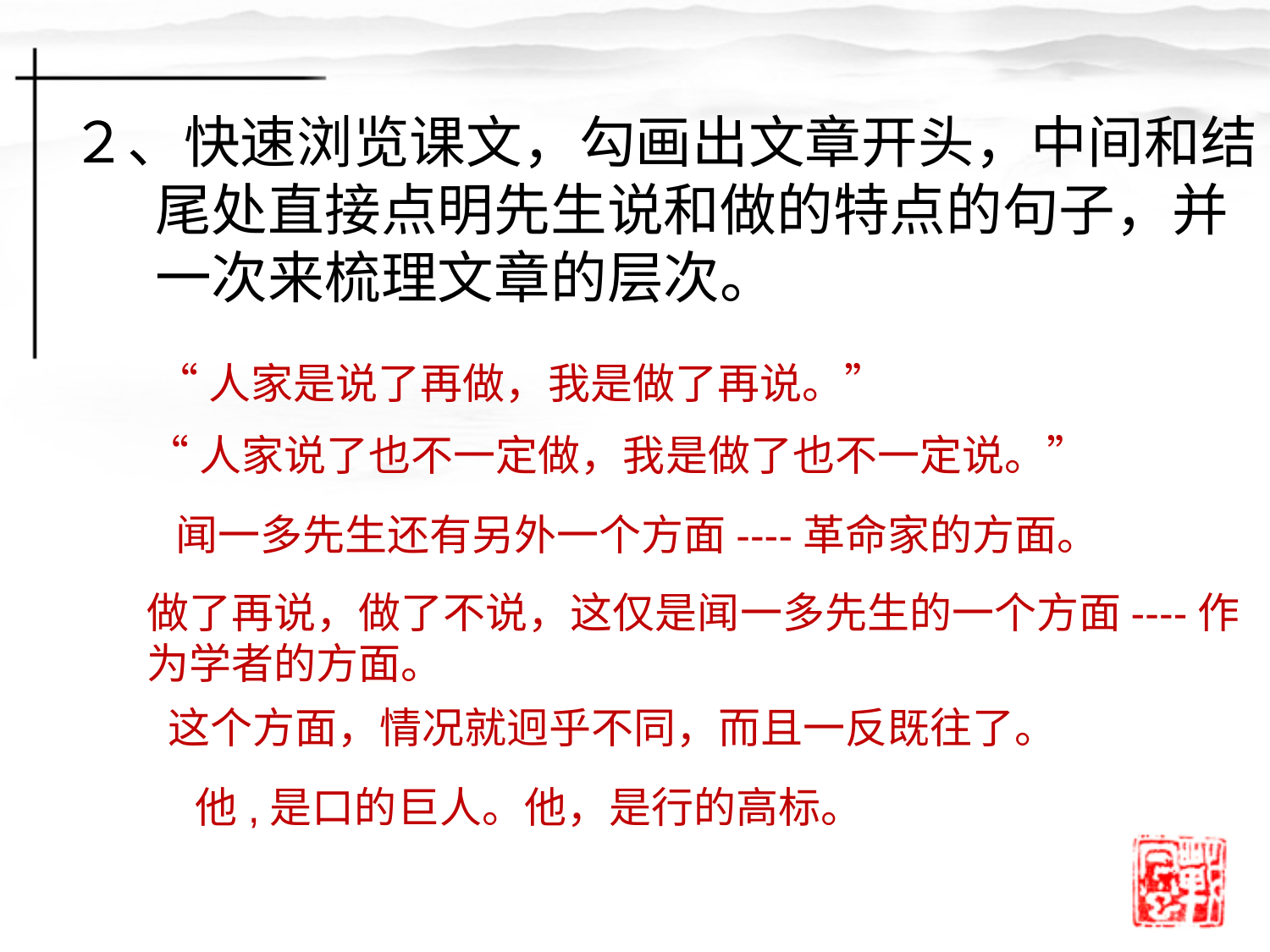

２、快速浏览课文，勾画出文章开头，中间和结尾处直接点明先生说和做的特点的句子，并一次来梳理文章的层次。
 “人家是说了再做，我是做了再说。”
“人家说了也不一定做，我是做了也不一定说。”
闻一多先生还有另外一个方面----革命家的方面。

做了再说，做了不说，这仅是闻一多先生的一个方面----作为学者的方面。
这个方面，情况就迥乎不同，而且一反既往了。
他,是口的巨人。他，是行的高标。